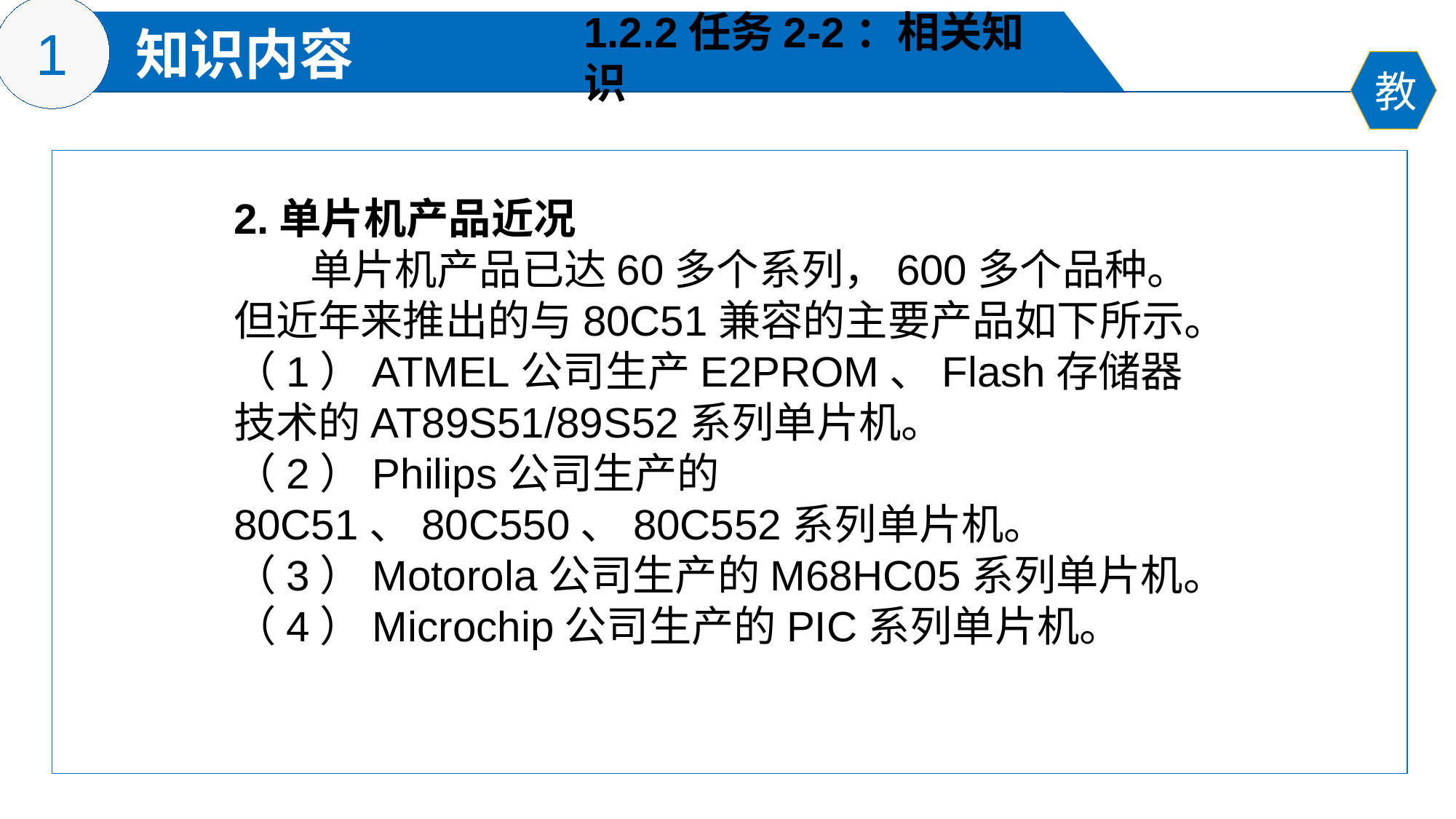

1.2.2任务2-2：相关知识
2.单片机产品近况
       单片机产品已达60多个系列，600多个品种。但近年来推出的与80C51兼容的主要产品如下所示。
（1）ATMEL公司生产E2PROM、Flash存储器技术的AT89S51/89S52系列单片机。
（2）Philips公司生产的80C51、80C550、80C552系列单片机。
（3）Motorola公司生产的M68HC05系列单片机。
（4）Microchip公司生产的PIC系列单片机。